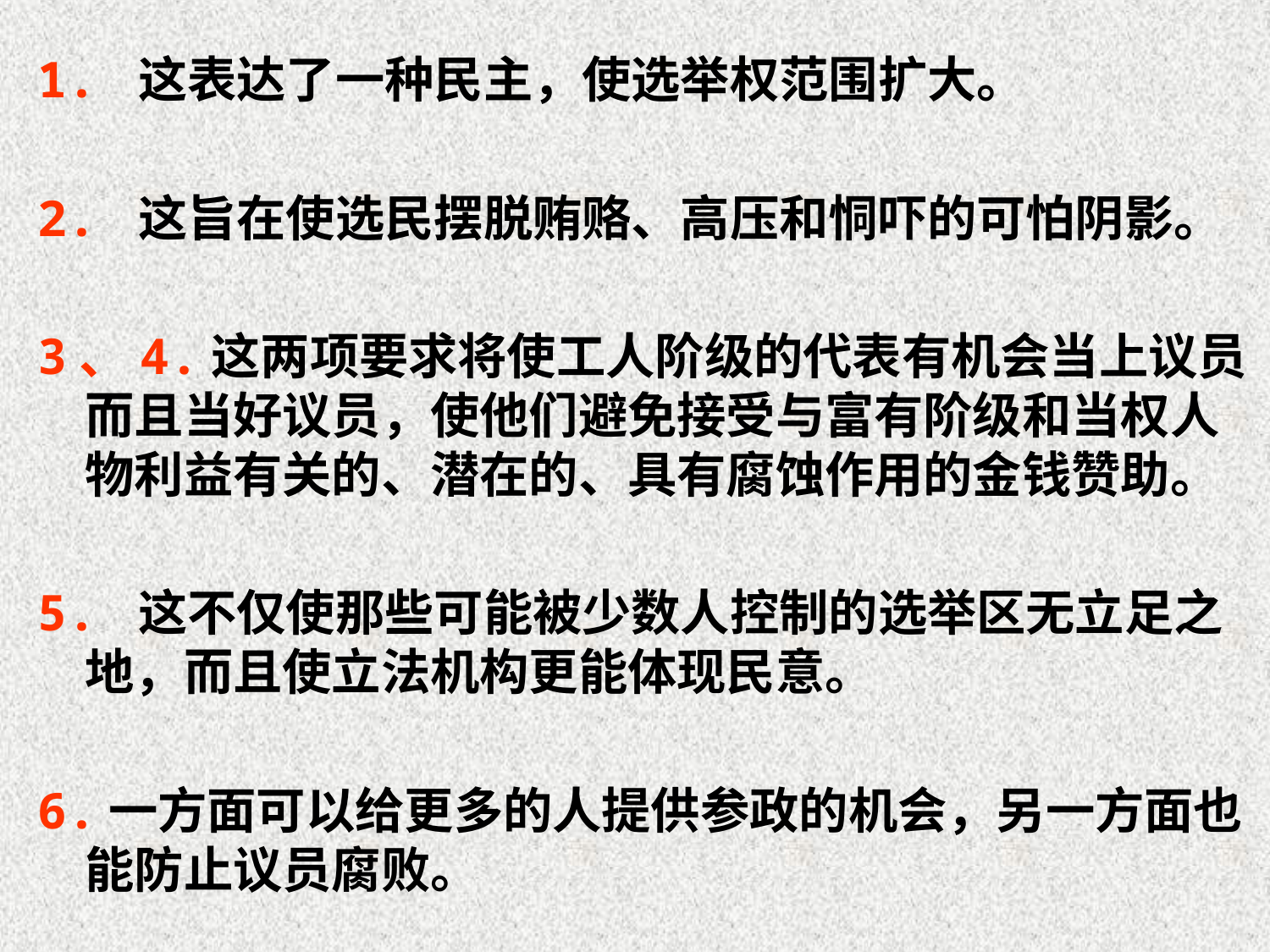

1. 这表达了一种民主，使选举权范围扩大。

2. 这旨在使选民摆脱贿赂、高压和恫吓的可怕阴影。

3、4.这两项要求将使工人阶级的代表有机会当上议员而且当好议员，使他们避免接受与富有阶级和当权人物利益有关的、潜在的、具有腐蚀作用的金钱赞助。

5. 这不仅使那些可能被少数人控制的选举区无立足之地，而且使立法机构更能体现民意。

6.一方面可以给更多的人提供参政的机会，另一方面也能防止议员腐败。